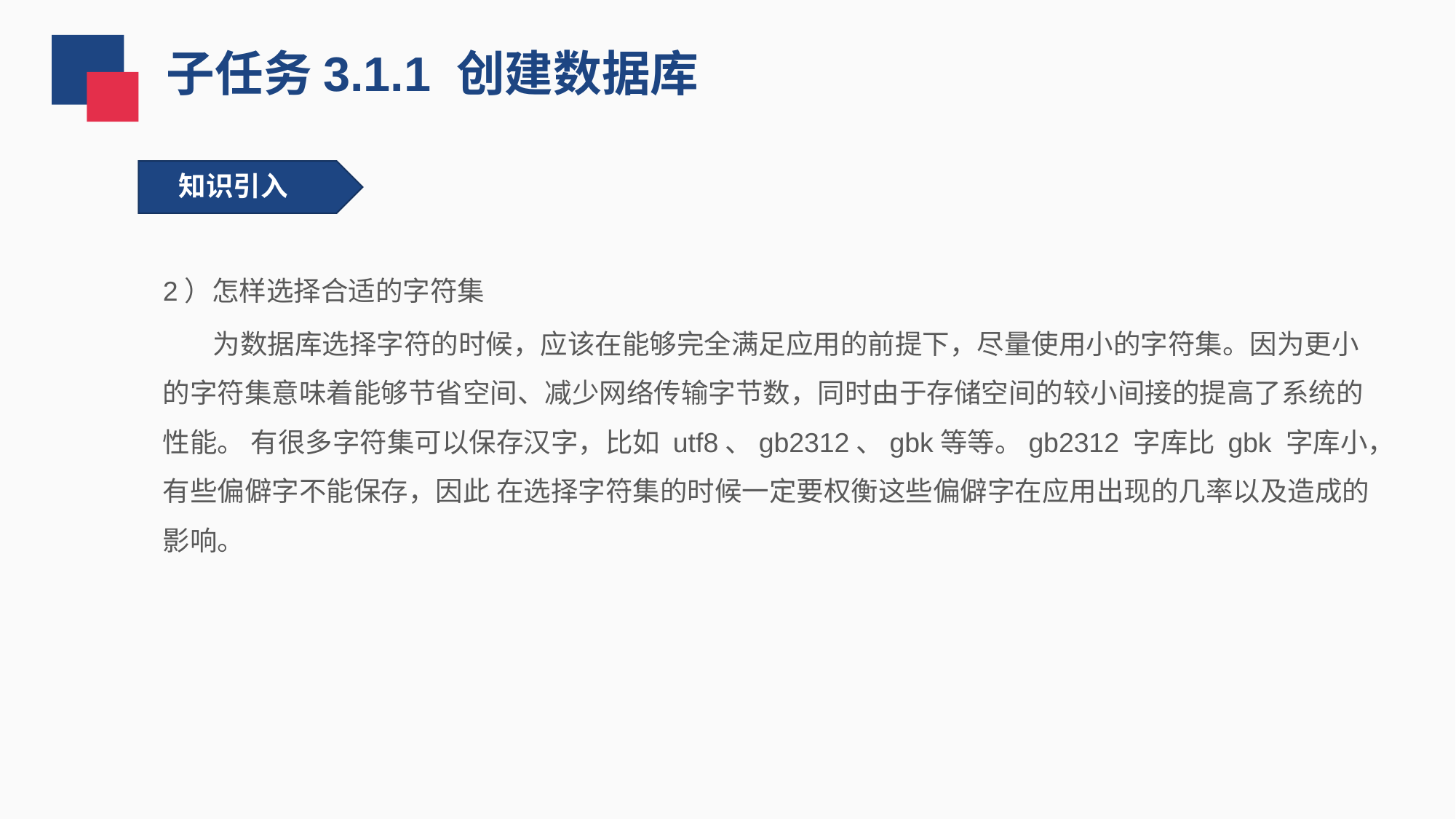

子任务3.1.1 创建数据库

知识引入
2）怎样选择合适的字符集
       为数据库选择字符的时候，应该在能够完全满足应用的前提下，尽量使用小的字符集。因为更小的字符集意味着能够节省空间、减少网络传输字节数，同时由于存储空间的较小间接的提高了系统的性能。 有很多字符集可以保存汉字，比如 utf8、gb2312、gbk等等。gb2312 字库比 gbk 字库小，有些偏僻字不能保存，因此 在选择字符集的时候一定要权衡这些偏僻字在应用出现的几率以及造成的影响。